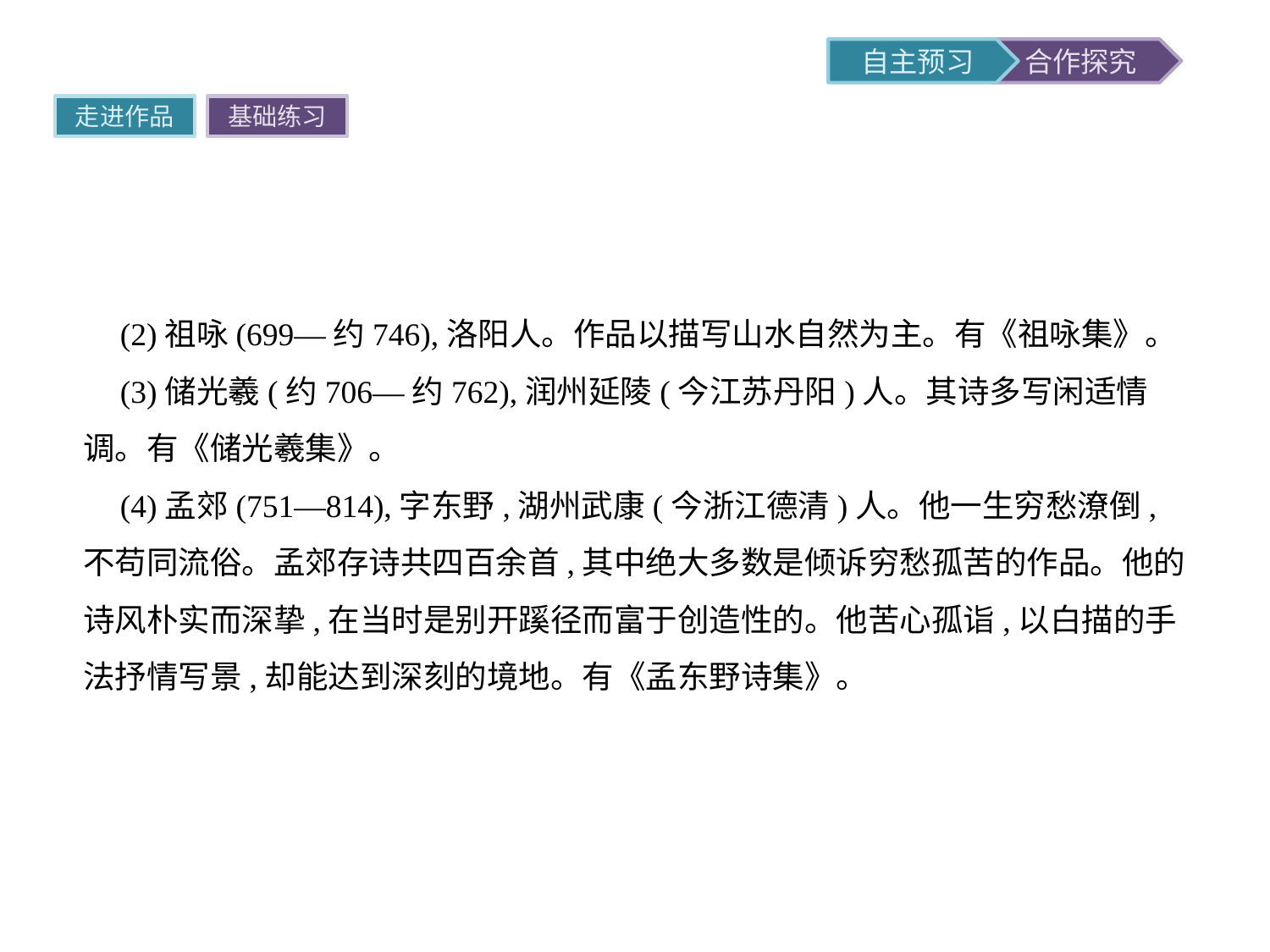

走进作品
基础练习
(2)祖咏(699—约746),洛阳人。作品以描写山水自然为主。有《祖咏集》。
(3)储光羲(约706—约762),润州延陵(今江苏丹阳)人。其诗多写闲适情调。有《储光羲集》。
(4)孟郊(751—814),字东野,湖州武康(今浙江德清)人。他一生穷愁潦倒,不苟同流俗。孟郊存诗共四百余首,其中绝大多数是倾诉穷愁孤苦的作品。他的诗风朴实而深挚,在当时是别开蹊径而富于创造性的。他苦心孤诣,以白描的手法抒情写景,却能达到深刻的境地。有《孟东野诗集》。